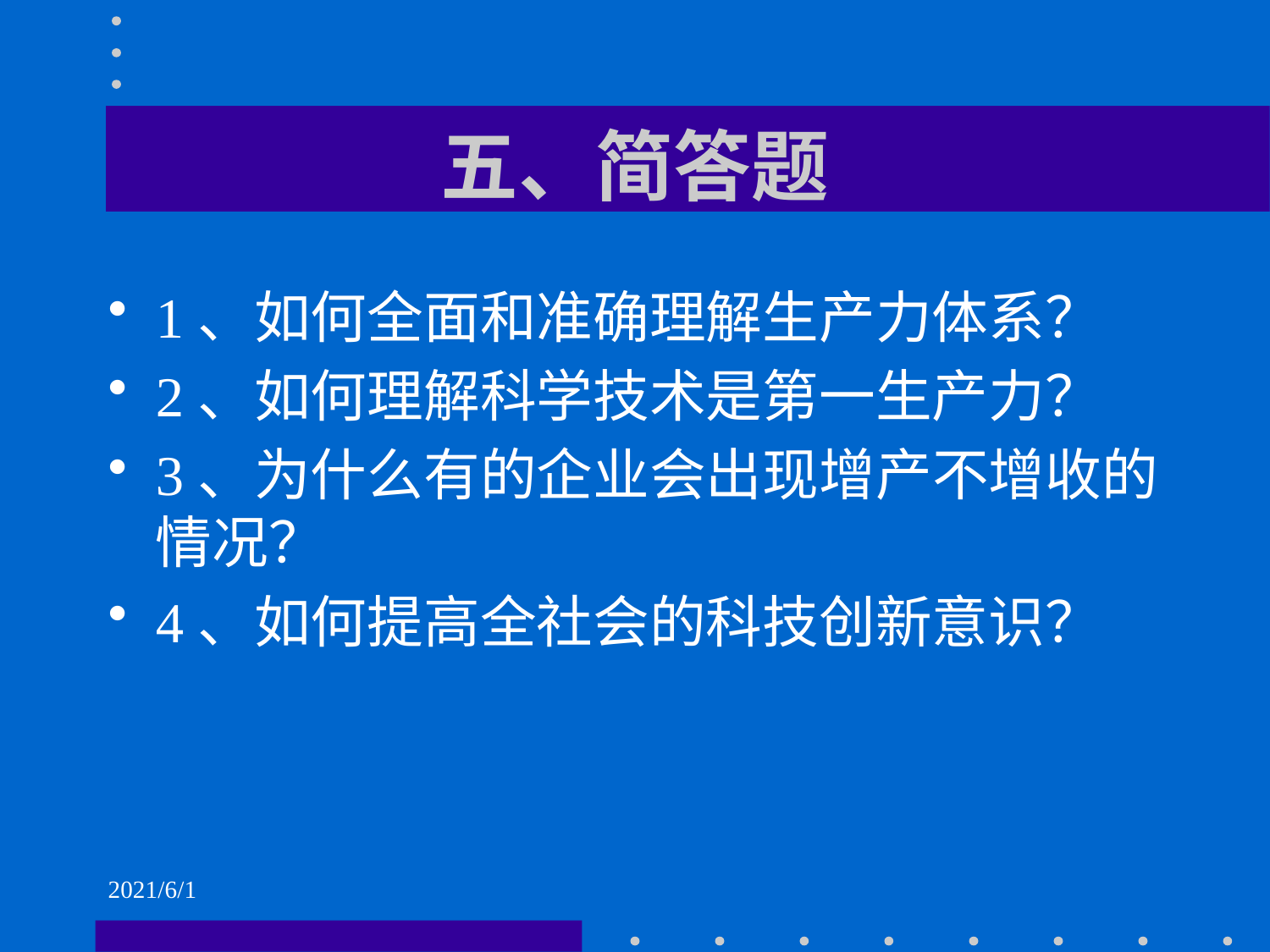

# 五、简答题
1、如何全面和准确理解生产力体系？
2、如何理解科学技术是第一生产力？
3、为什么有的企业会出现增产不增收的情况？
4、如何提高全社会的科技创新意识？
2021/6/1